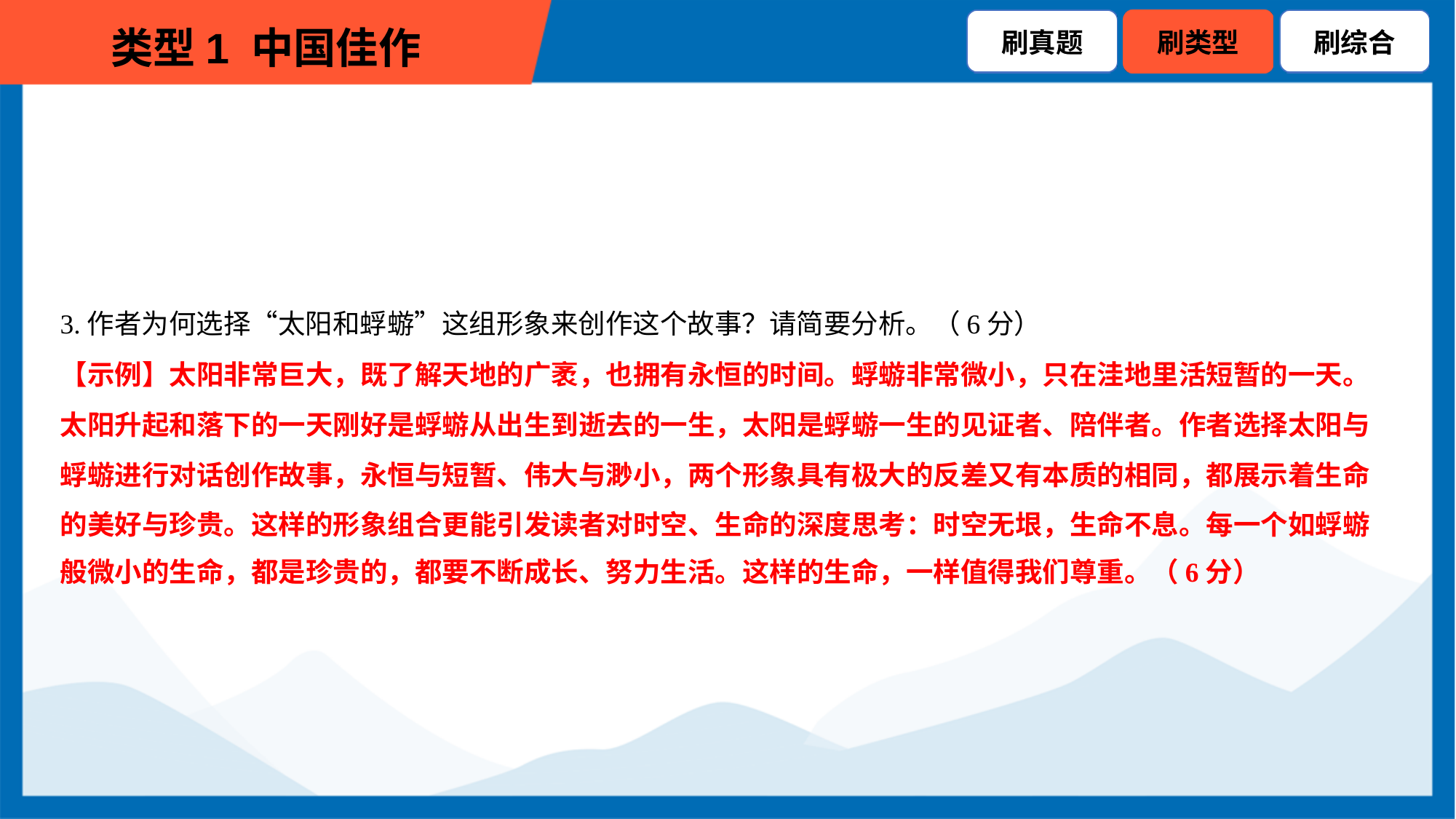

3.作者为何选择“太阳和蜉蝣”这组形象来创作这个故事？请简要分析。（6分）
【示例】太阳非常巨大，既了解天地的广袤，也拥有永恒的时间。蜉蝣非常微小，只在洼地里活短暂的一天。
太阳升起和落下的一天刚好是蜉蝣从出生到逝去的一生，太阳是蜉蝣一生的见证者、陪伴者。作者选择太阳与
蜉蝣进行对话创作故事，永恒与短暂、伟大与渺小，两个形象具有极大的反差又有本质的相同，都展示着生命
的美好与珍贵。这样的形象组合更能引发读者对时空、生命的深度思考：时空无垠，生命不息。每一个如蜉蝣
般微小的生命，都是珍贵的，都要不断成长、努力生活。这样的生命，一样值得我们尊重。（6分）